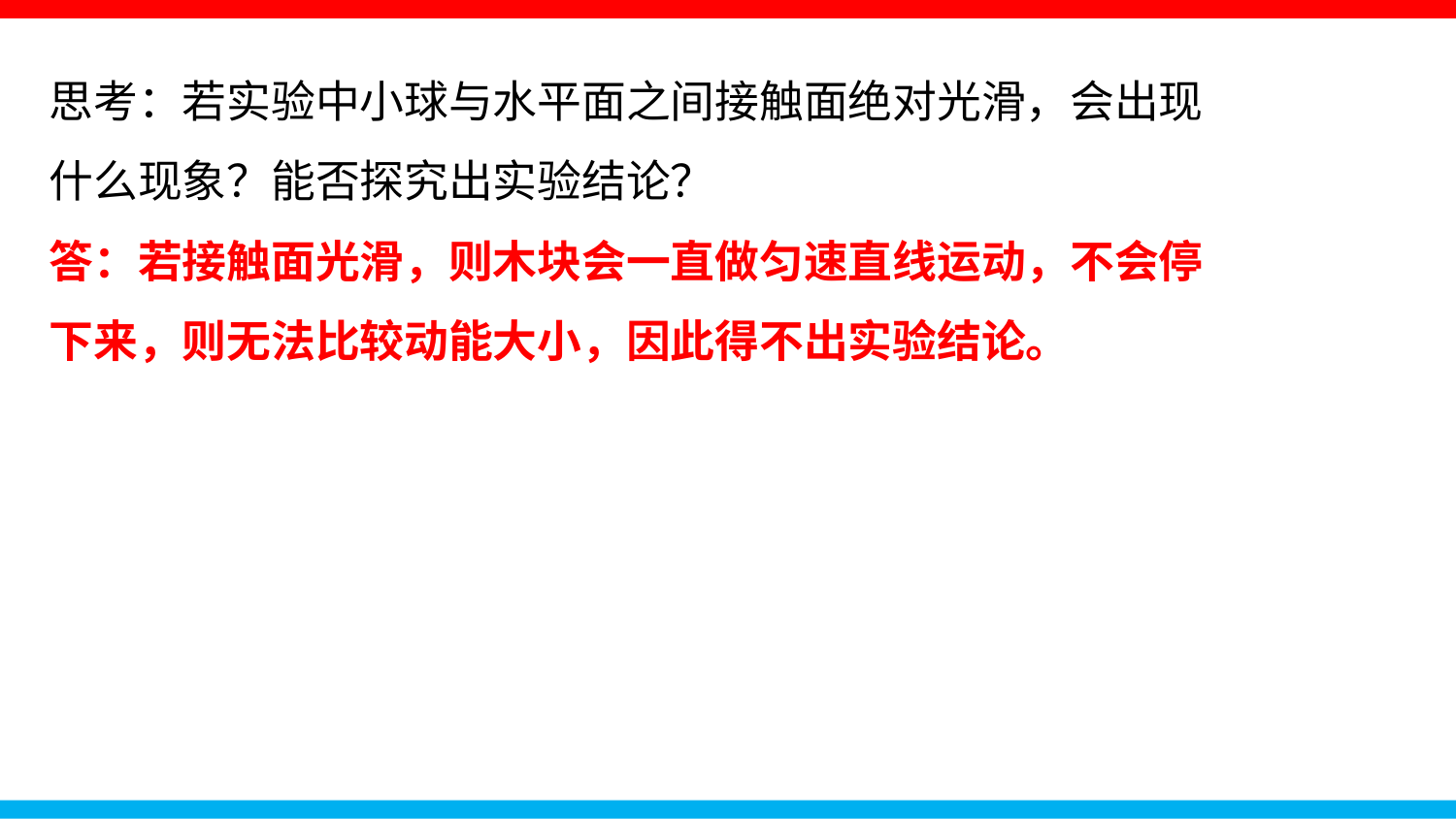

思考：若实验中小球与水平面之间接触面绝对光滑，会出现什么现象？能否探究出实验结论？
答：若接触面光滑，则木块会一直做匀速直线运动，不会停下来，则无法比较动能大小，因此得不出实验结论。